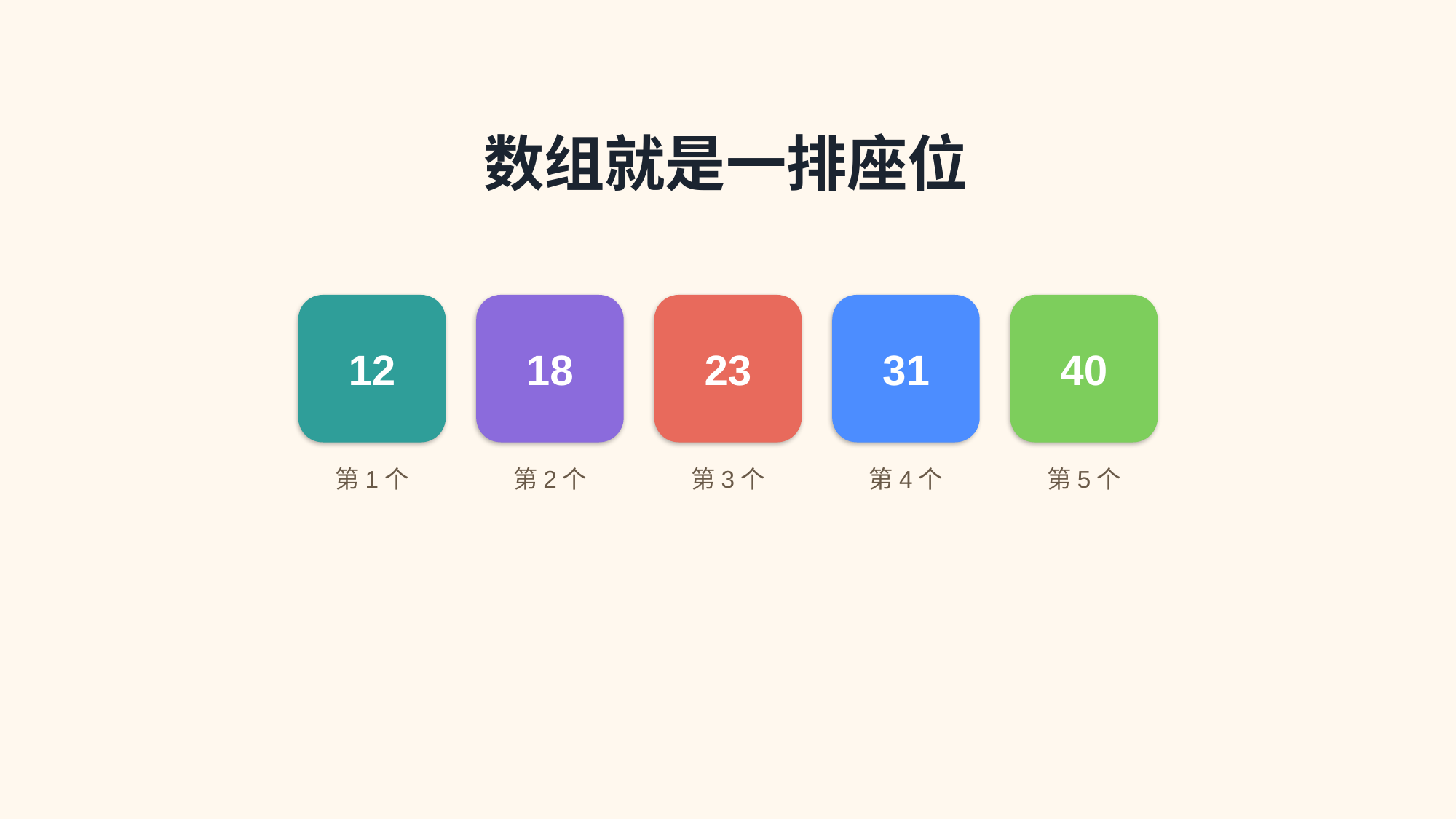

数组就是一排座位
12
18
23
31
40
第1个
第2个
第3个
第4个
第5个